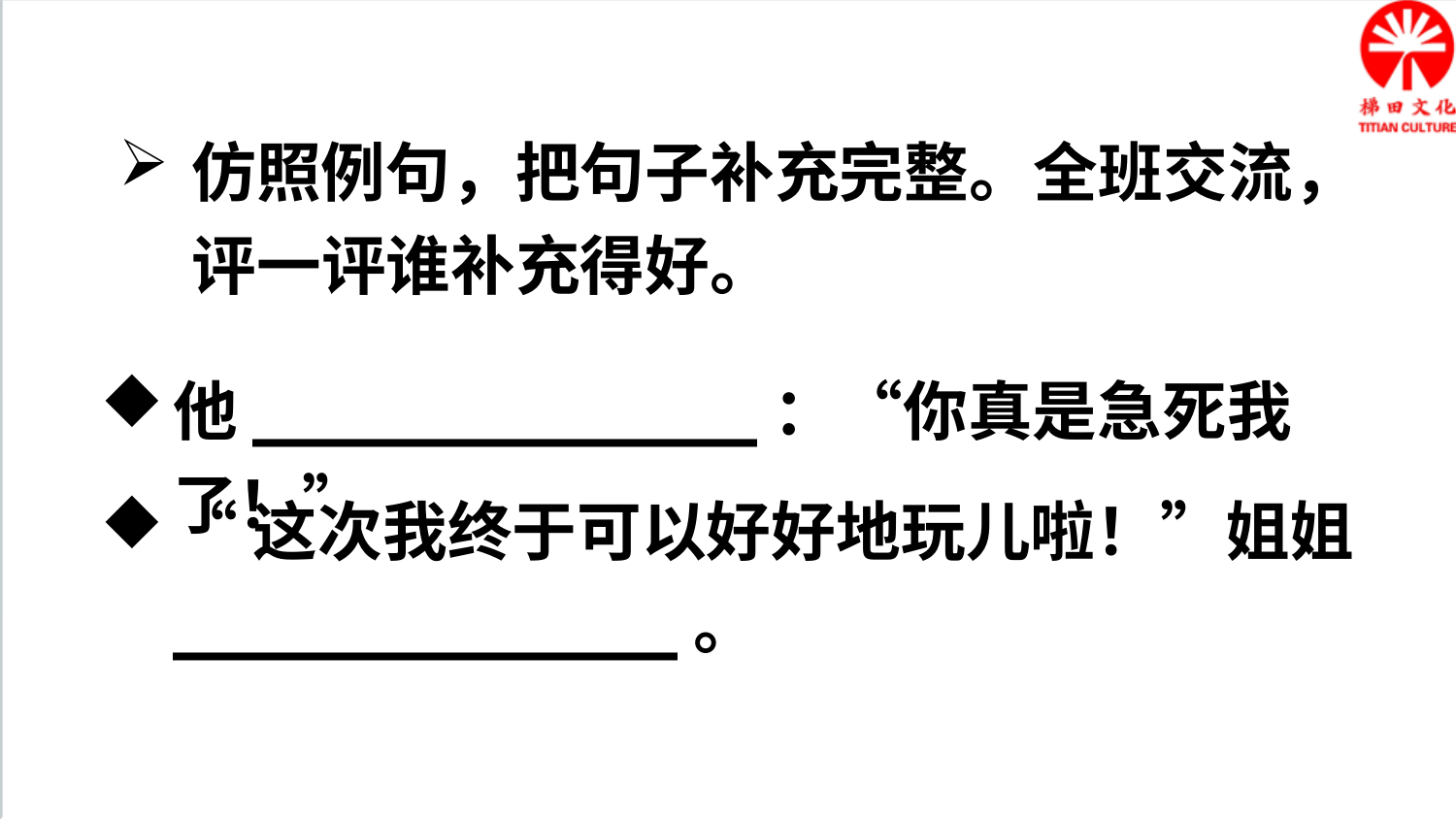

仿照例句，把句子补充完整。全班交流，评一评谁补充得好。
他_____________：“你真是急死我了！”
“这次我终于可以好好地玩儿啦！”姐姐_____________。